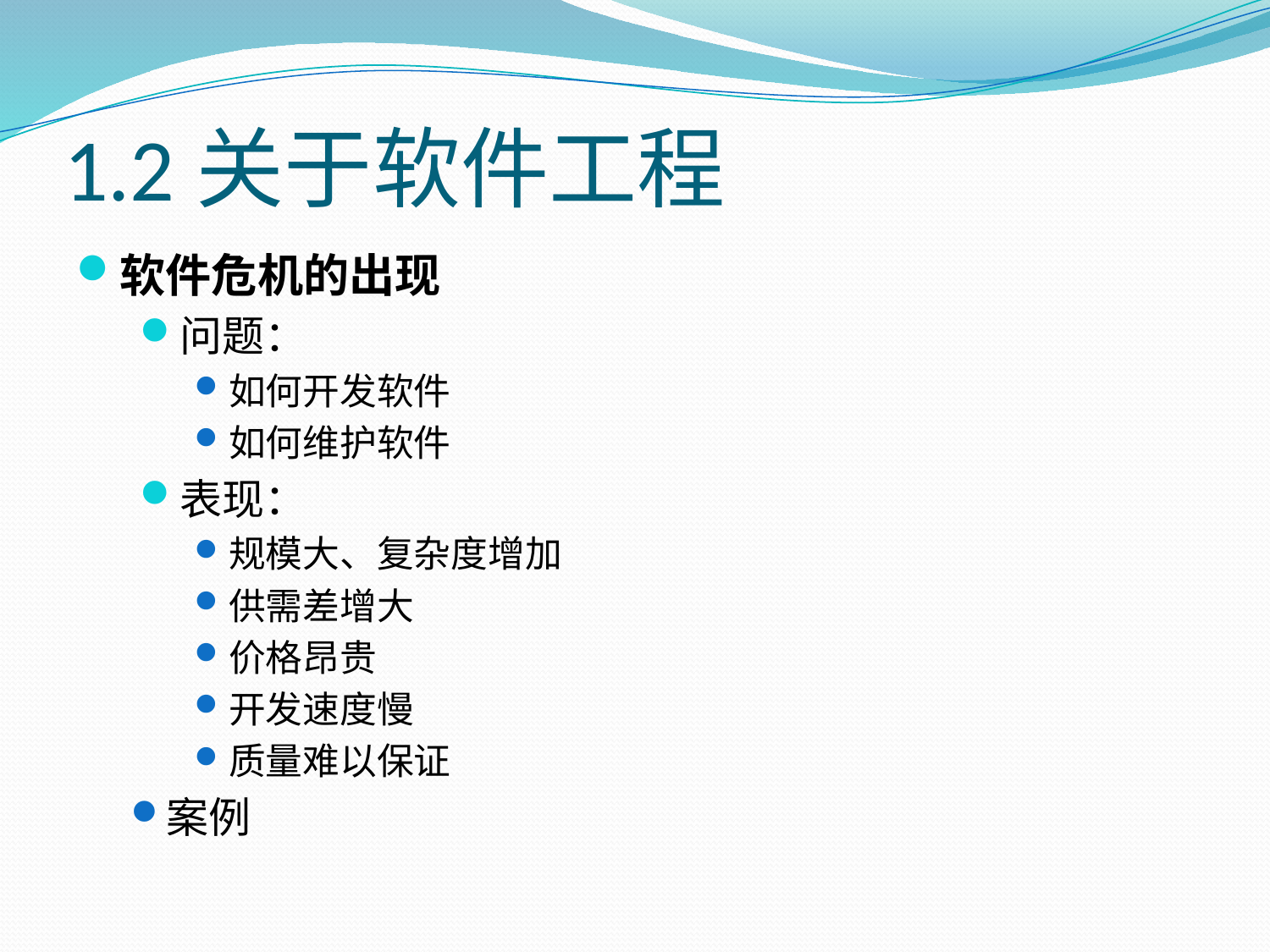

# 1.2关于软件工程
软件危机的出现
问题：
如何开发软件
如何维护软件
表现：
规模大、复杂度增加
供需差增大
价格昂贵
开发速度慢
质量难以保证
案例